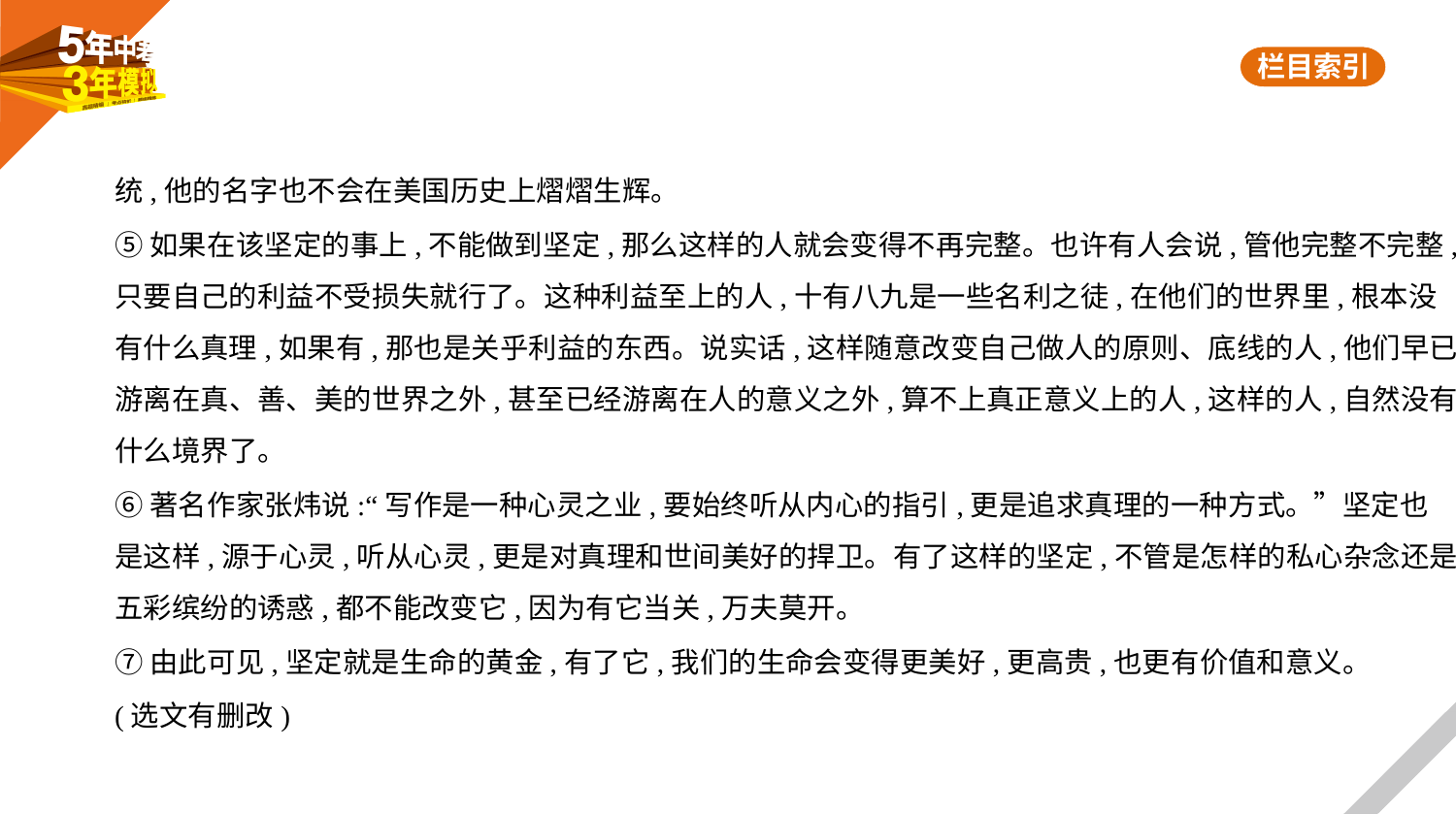

统,他的名字也不会在美国历史上熠熠生辉。
⑤如果在该坚定的事上,不能做到坚定,那么这样的人就会变得不再完整。也许有人会说,管他完整不完整,
只要自己的利益不受损失就行了。这种利益至上的人,十有八九是一些名利之徒,在他们的世界里,根本没
有什么真理,如果有,那也是关乎利益的东西。说实话,这样随意改变自己做人的原则、底线的人,他们早已
游离在真、善、美的世界之外,甚至已经游离在人的意义之外,算不上真正意义上的人,这样的人,自然没有
什么境界了。
⑥著名作家张炜说:“写作是一种心灵之业,要始终听从内心的指引,更是追求真理的一种方式。”坚定也
是这样,源于心灵,听从心灵,更是对真理和世间美好的捍卫。有了这样的坚定,不管是怎样的私心杂念还是
五彩缤纷的诱惑,都不能改变它,因为有它当关,万夫莫开。
⑦由此可见,坚定就是生命的黄金,有了它,我们的生命会变得更美好,更高贵,也更有价值和意义。
(选文有删改)